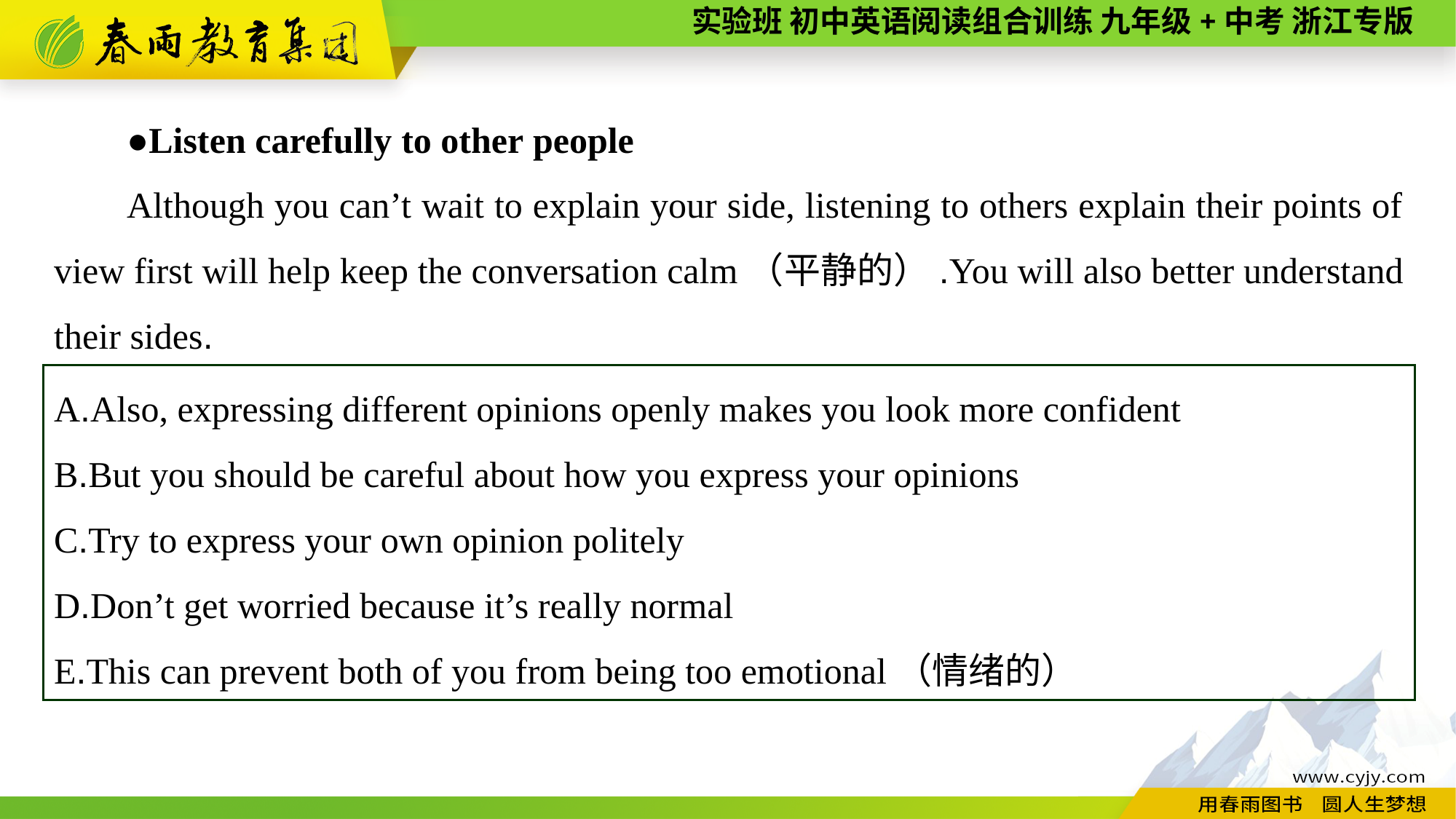

●Listen carefully to other people
Although you can’t wait to explain your side, listening to others explain their points of view first will help keep the conversation calm（平静的）.You will also better understand their sides.
A.Also, expressing different opinions openly makes you look more confident
B.But you should be careful about how you express your opinions
C.Try to express your own opinion politely
D.Don’t get worried because it’s really normal
E.This can prevent both of you from being too emotional（情绪的）